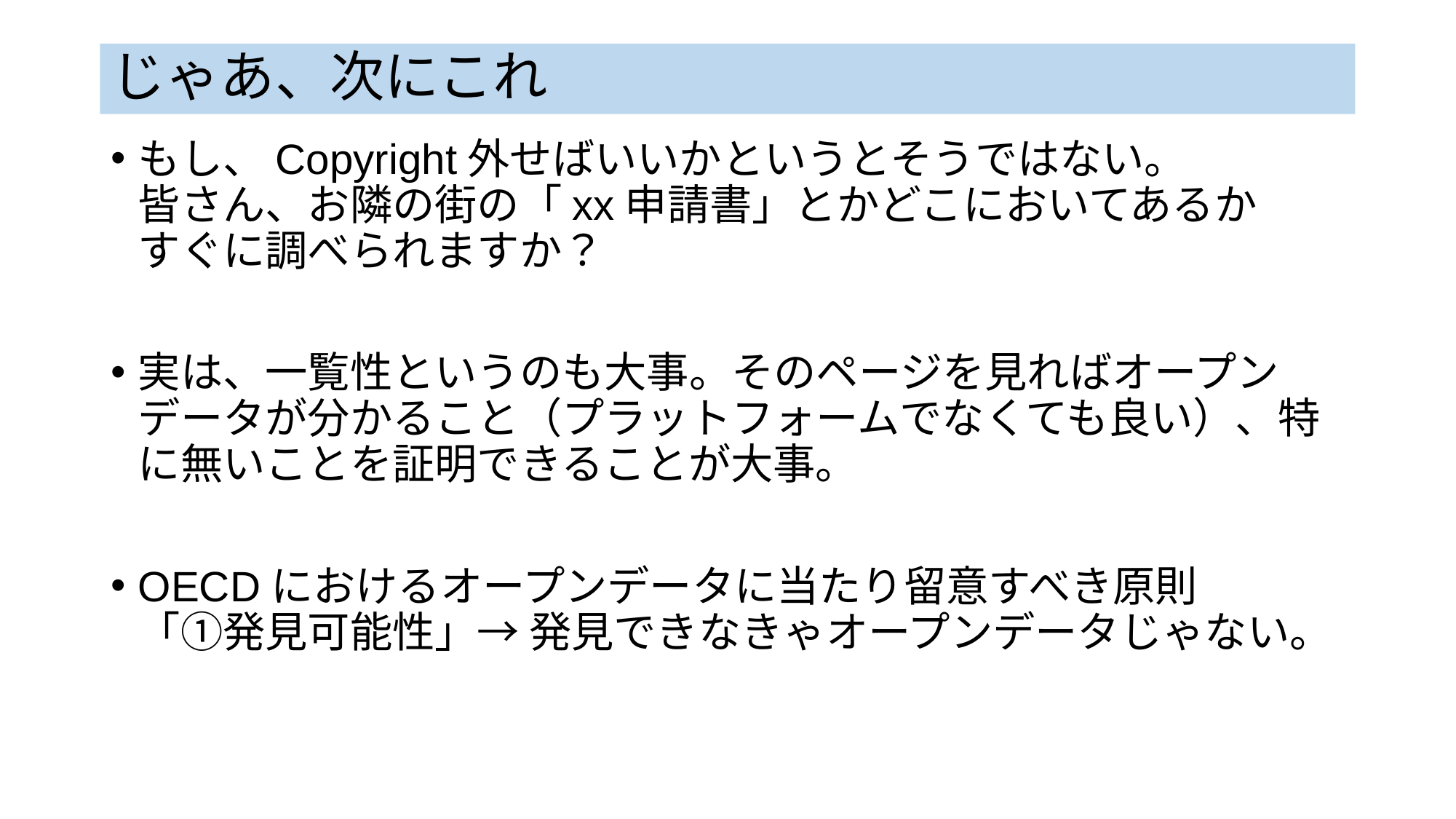

# じゃあ、次にこれ
もし、Copyright外せばいいかというとそうではない。
皆さん、お隣の街の「xx申請書」とかどこにおいてあるか
すぐに調べられますか？

実は、一覧性というのも大事。そのページを見ればオープンデータが分かること（プラットフォームでなくても良い）、特に無いことを証明できることが大事。

OECDにおけるオープンデータに当たり留意すべき原則
「①発見可能性」→ 発見できなきゃオープンデータじゃない。